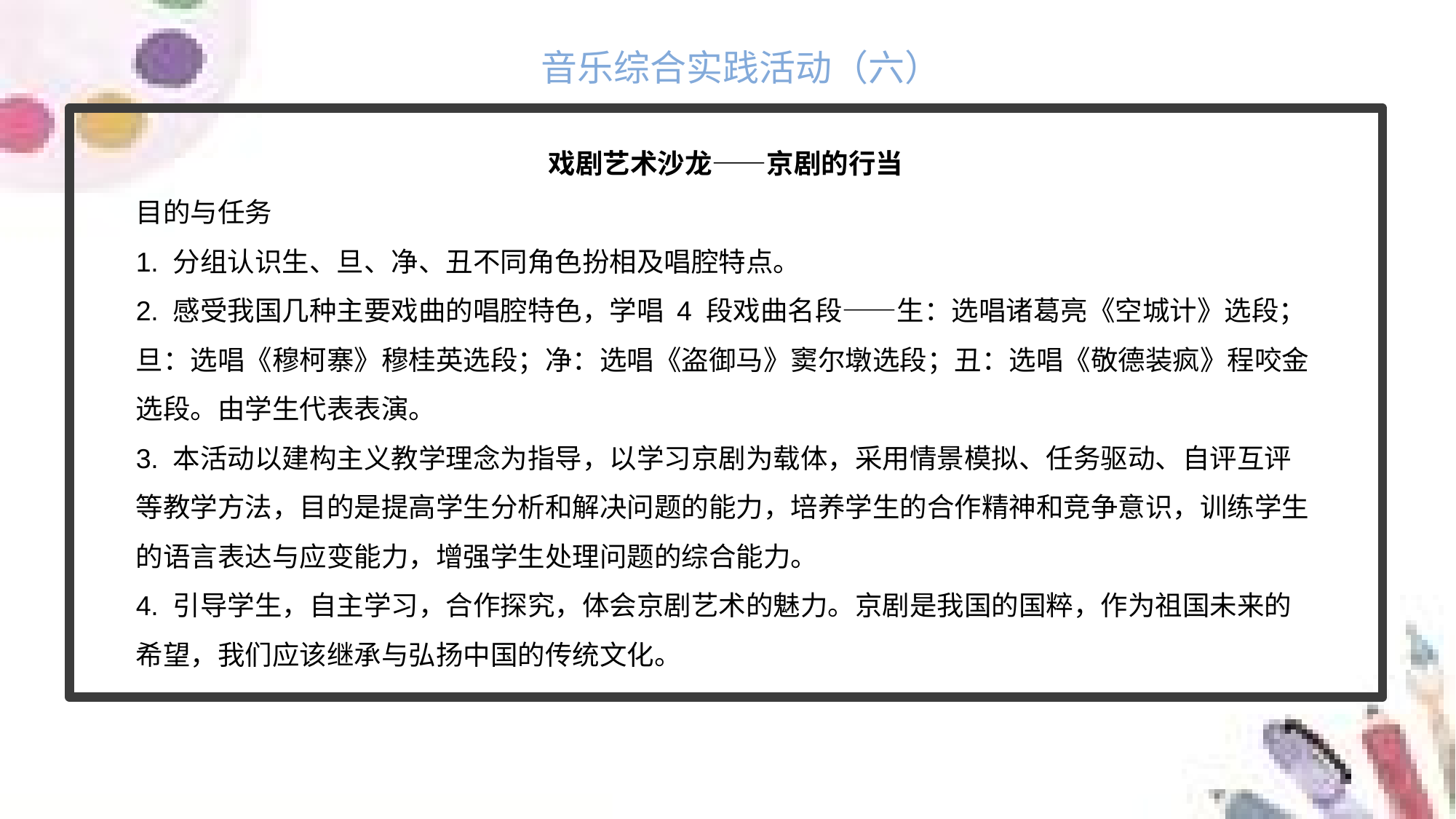

音乐综合实践活动（六）

戏剧艺术沙龙——京剧的行当
目的与任务
1. 分组认识生、旦、净、丑不同角色扮相及唱腔特点。
2. 感受我国几种主要戏曲的唱腔特色，学唱 4 段戏曲名段——生：选唱诸葛亮《空城计》选段；旦：选唱《穆柯寨》穆桂英选段；净：选唱《盗御马》窦尔墩选段；丑：选唱《敬德装疯》程咬金选段。由学生代表表演。
3. 本活动以建构主义教学理念为指导，以学习京剧为载体，采用情景模拟、任务驱动、自评互评等教学方法，目的是提高学生分析和解决问题的能力，培养学生的合作精神和竞争意识，训练学生的语言表达与应变能力，增强学生处理问题的综合能力。
4. 引导学生，自主学习，合作探究，体会京剧艺术的魅力。京剧是我国的国粹，作为祖国未来的希望，我们应该继承与弘扬中国的传统文化。
23